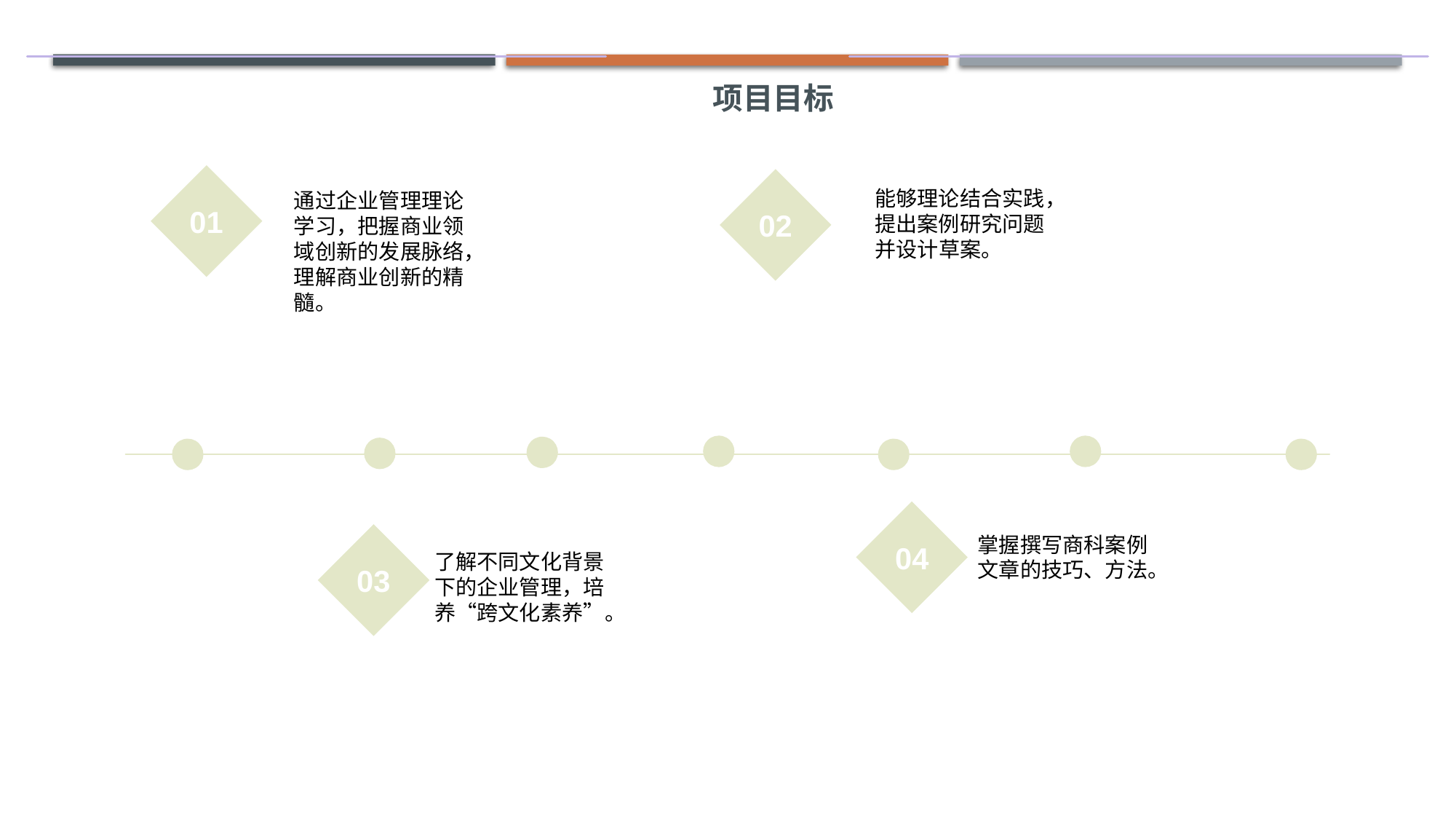

项目目标
01
02
能够理论结合实践，提出案例研究问题并设计草案。
通过企业管理理论学习，把握商业领域创新的发展脉络，理解商业创新的精髓。

04
03
掌握撰写商科案例文章的技巧、方法。
了解不同文化背景下的企业管理，培养“跨文化素养”。